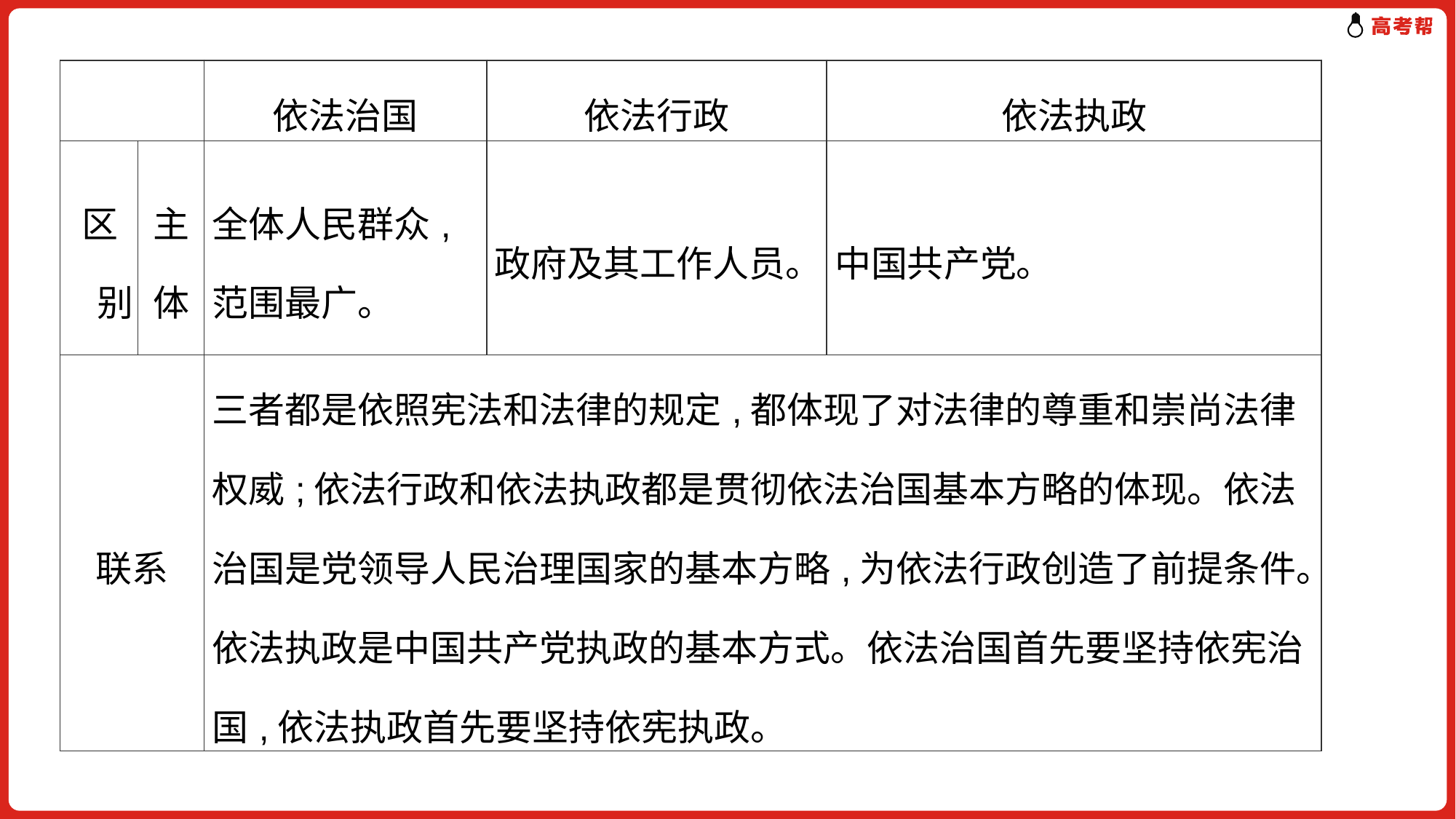

|  |  | 依法治国 | 依法行政 | 依法执政 |
| --- | --- | --- | --- | --- |
| 区 别 | 主体 | 全体人民群众,范围最广。 | 政府及其工作人员。 | 中国共产党。 |
| 联系 |  | 三者都是依照宪法和法律的规定,都体现了对法律的尊重和崇尚法律权威;依法行政和依法执政都是贯彻依法治国基本方略的体现。依法治国是党领导人民治理国家的基本方略,为依法行政创造了前提条件。依法执政是中国共产党执政的基本方式。依法治国首先要坚持依宪治国,依法执政首先要坚持依宪执政。 |  |  |